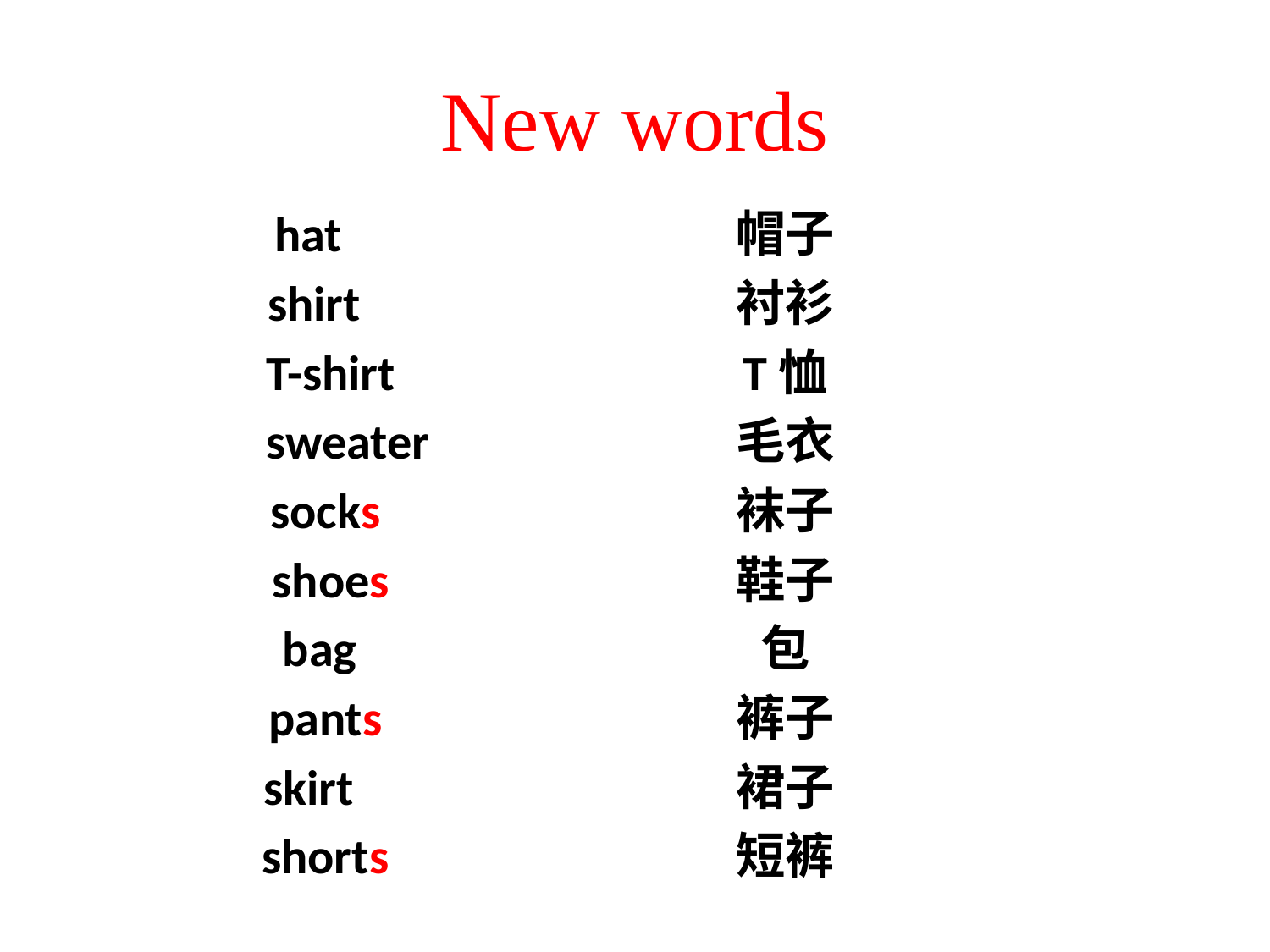

New words
      hat
       shirt
          T-shirt
            sweater
        socks
         shoes
       bag
        pants
     skirt
        shorts

帽子
衬衫
T恤
毛衣
袜子
鞋子
包
裤子
裙子
短裤